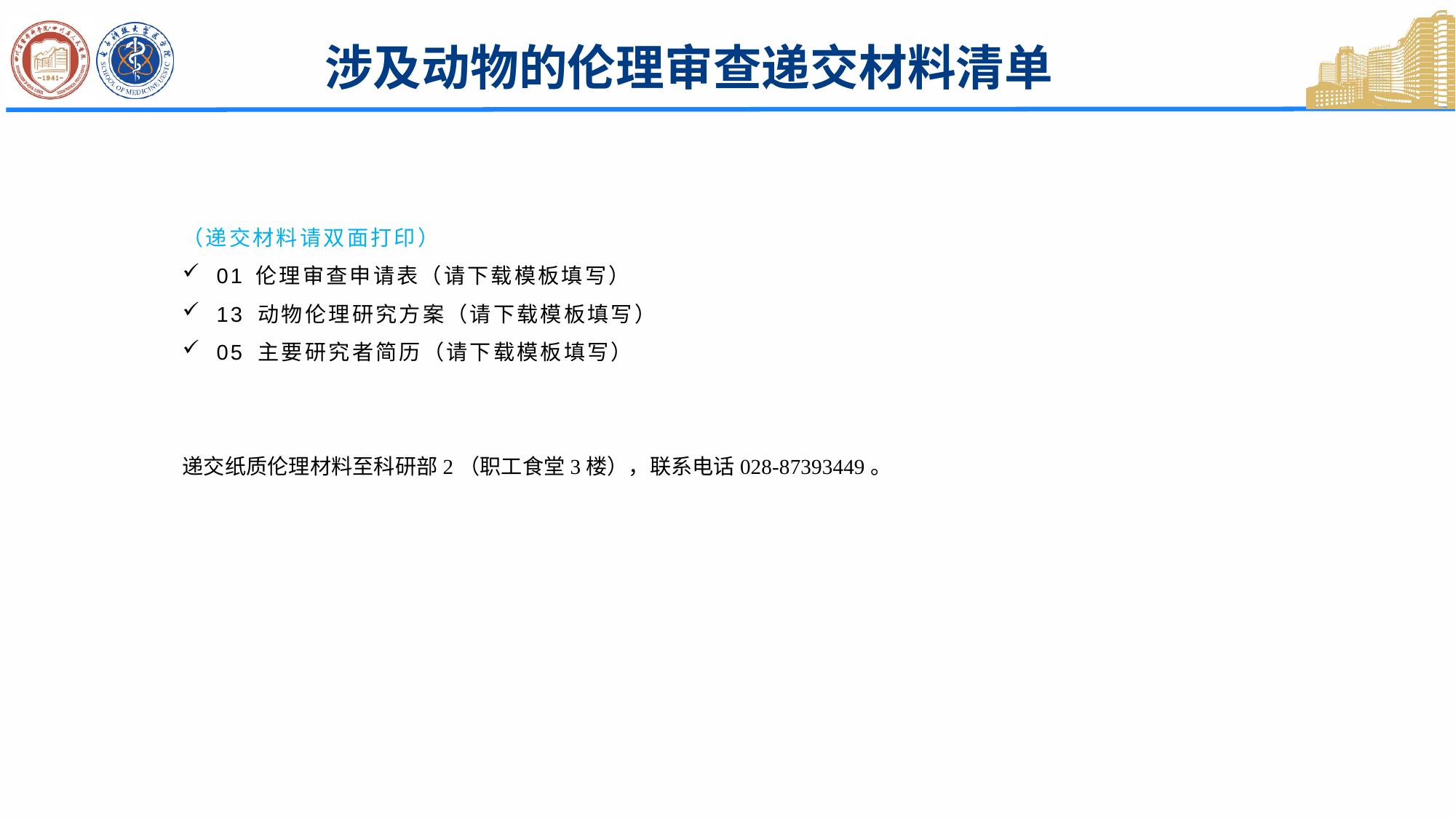

涉及动物的伦理审查递交材料清单
（递交材料请双面打印）
01 伦理审查申请表（请下载模板填写）
13 动物伦理研究方案（请下载模板填写）
05 主要研究者简历（请下载模板填写）

递交纸质伦理材料至科研部2（职工食堂3楼），联系电话028-87393449。